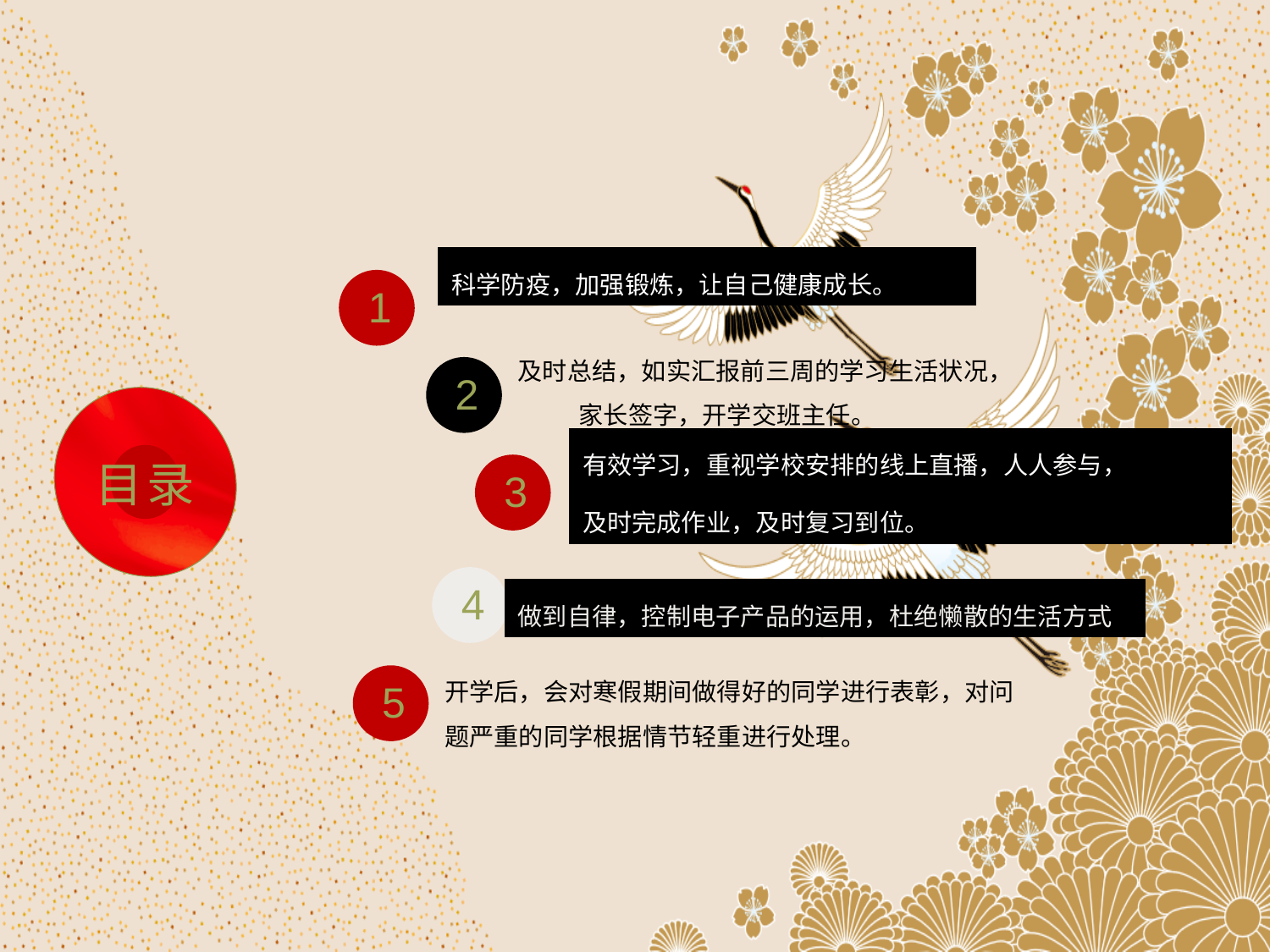

科学防疫，加强锻炼，让自己健康成长。

1
及时总结，如实汇报前三周的学习生活状况，
          家长签字，开学交班主任。

2

目录
有效学习，重视学校安排的线上直播，人人参与，
及时完成作业，及时复习到位。

3

4
做到自律，控制电子产品的运用，杜绝懒散的生活方式
开学后，会对寒假期间做得好的同学进行表彰，对问题严重的同学根据情节轻重进行处理。

5